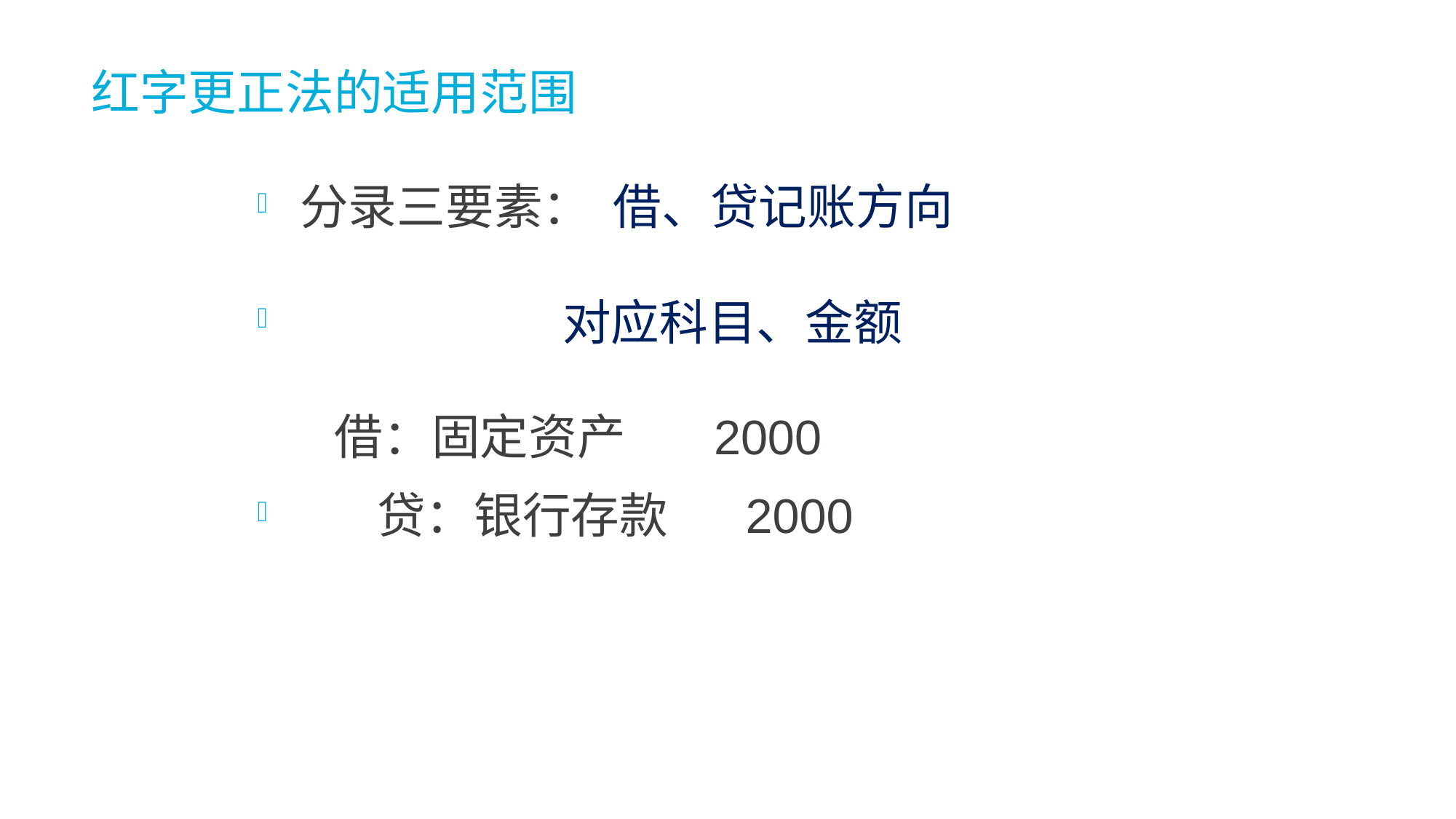

# 红字更正法的适用范围
分录三要素：  借、贷记账方向
                       对应科目、金额
      借：固定资产       2000
      贷：银行存款      2000

15